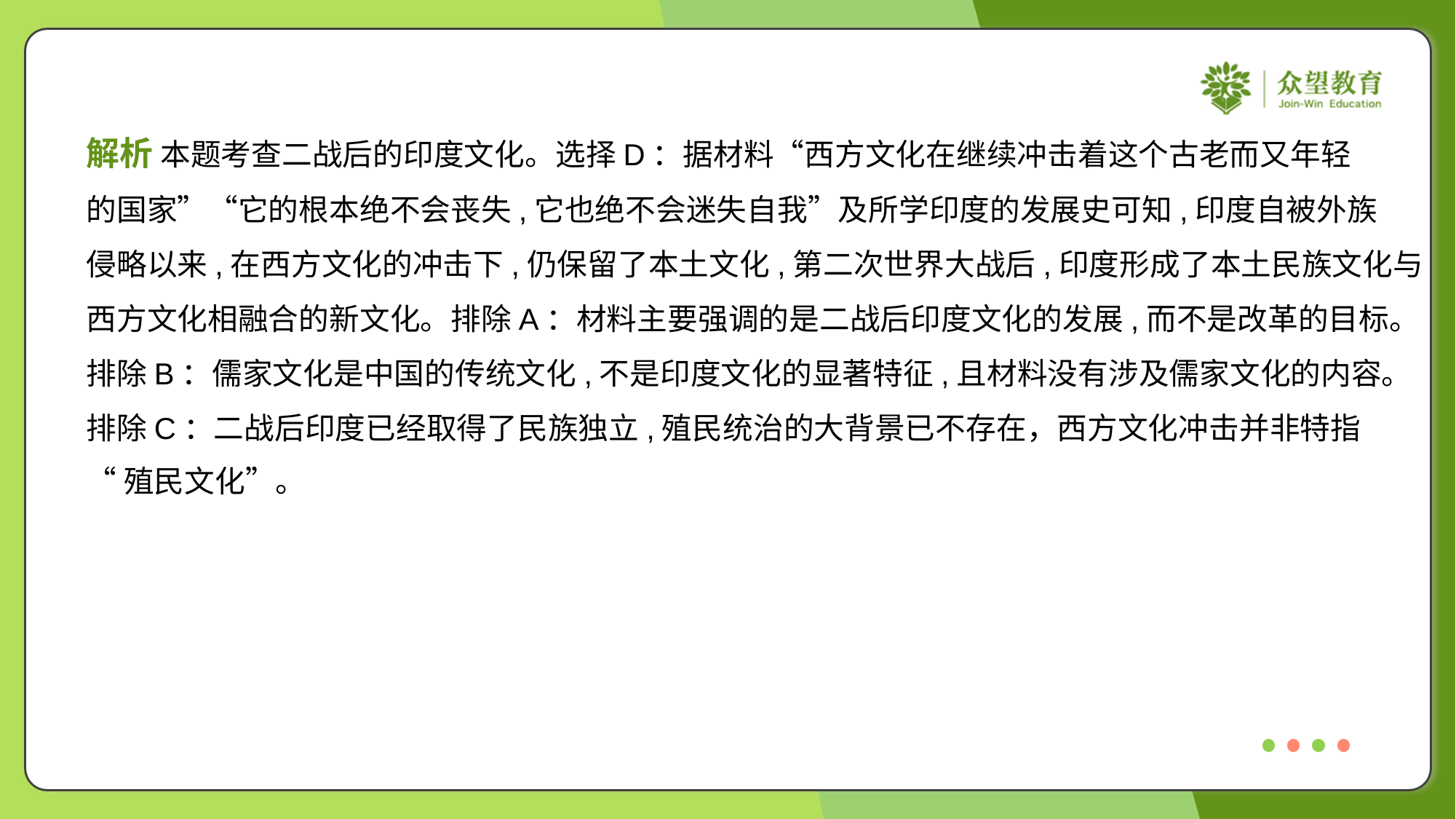

解析 本题考查二战后的印度文化。选择D：据材料“西方文化在继续冲击着这个古老而又年轻
的国家”“它的根本绝不会丧失,它也绝不会迷失自我”及所学印度的发展史可知,印度自被外族
侵略以来,在西方文化的冲击下,仍保留了本土文化,第二次世界大战后,印度形成了本土民族文化与
西方文化相融合的新文化。排除A：材料主要强调的是二战后印度文化的发展,而不是改革的目标。
排除B：儒家文化是中国的传统文化,不是印度文化的显著特征,且材料没有涉及儒家文化的内容。
排除C：二战后印度已经取得了民族独立,殖民统治的大背景已不存在，西方文化冲击并非特指
“殖民文化”。